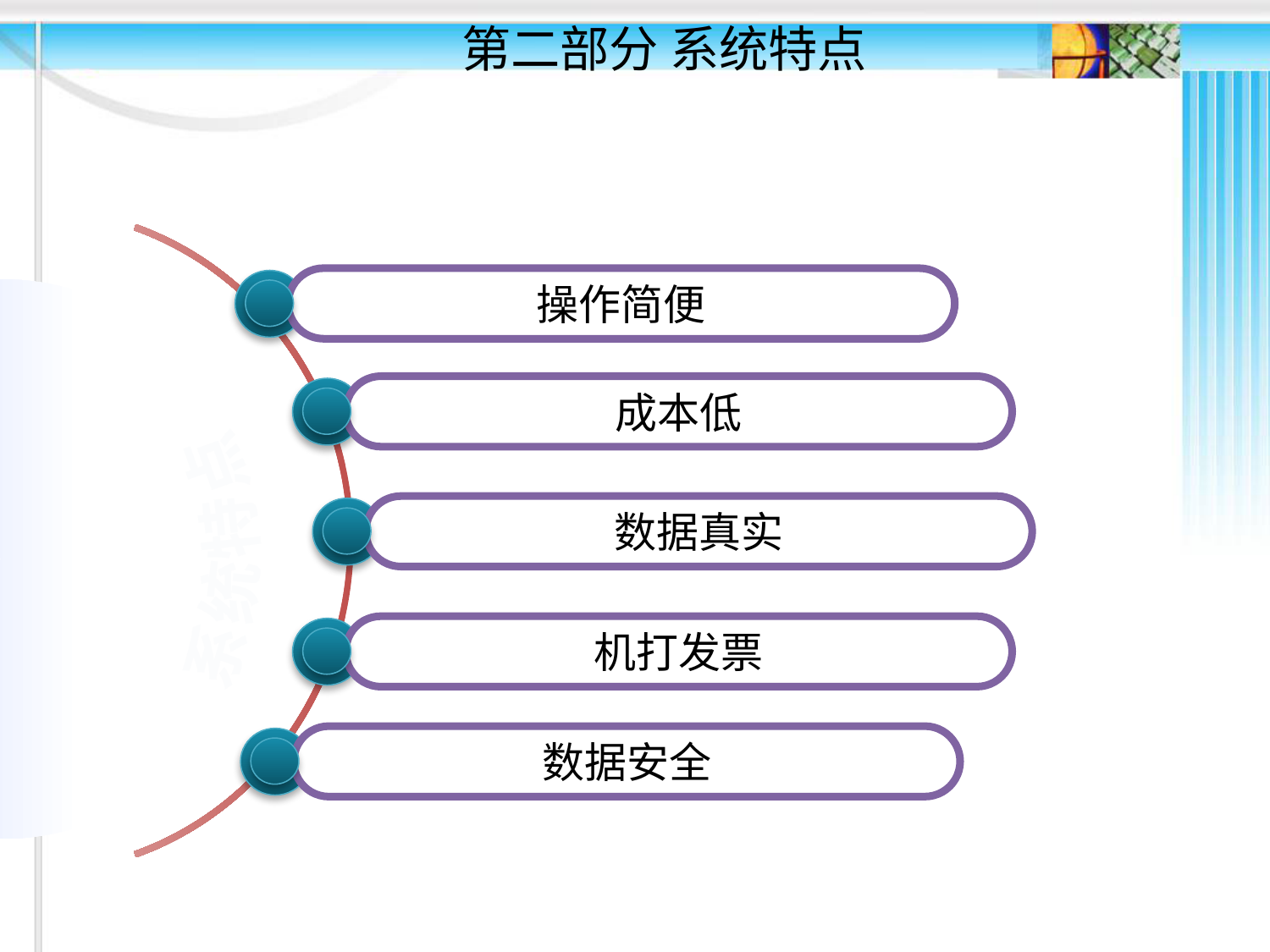

# 第二部分 系统特点

操作简便

成本低

数据真实

机打发票

数据安全

系统特点